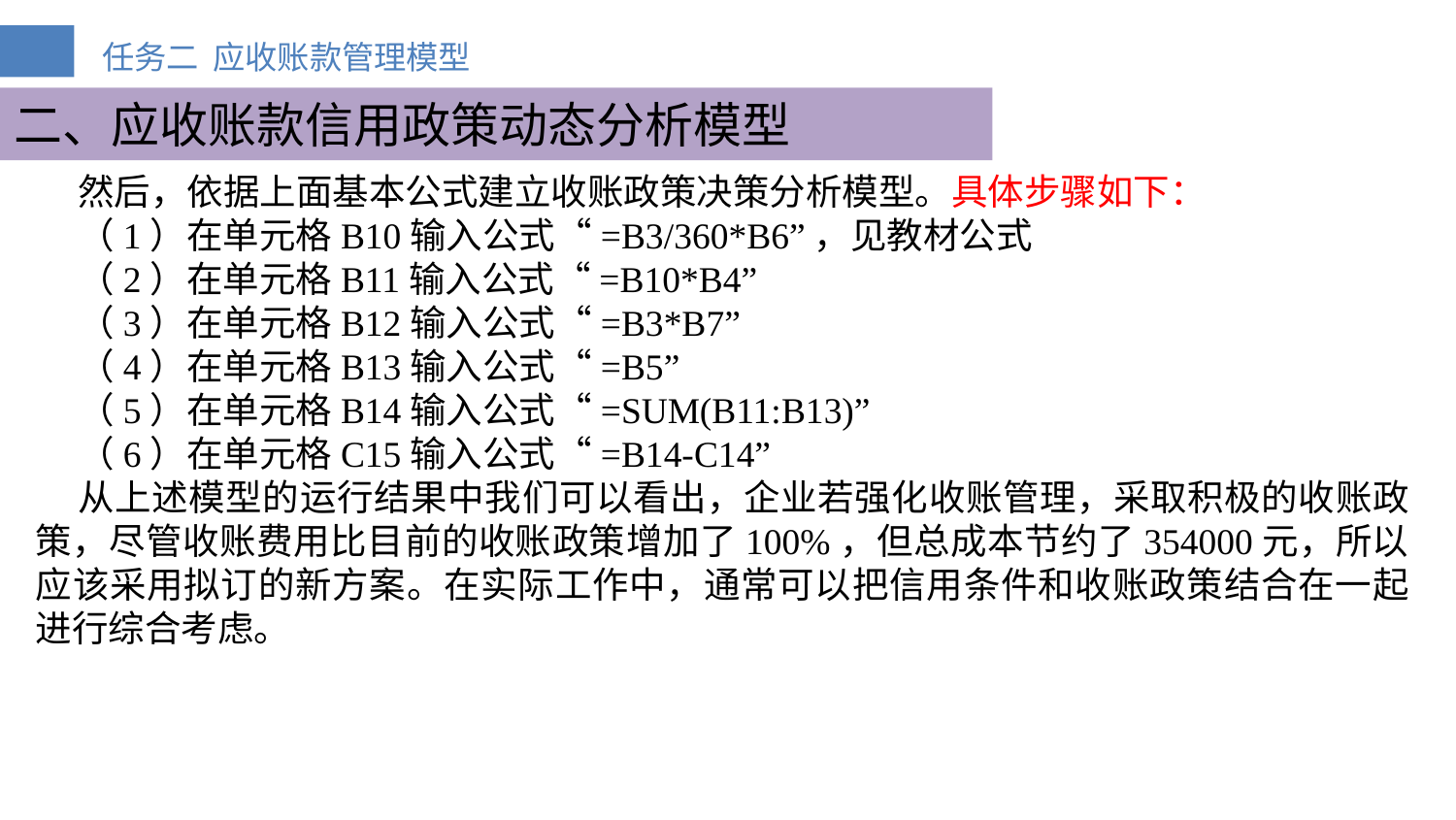

二、应收账款信用政策动态分析模型
然后，依据上面基本公式建立收账政策决策分析模型。具体步骤如下：
（1）在单元格B10输入公式“=B3/360*B6”，见教材公式
（2）在单元格B11输入公式“=B10*B4”
（3）在单元格B12输入公式“=B3*B7”
（4）在单元格B13输入公式“=B5”
（5）在单元格B14输入公式“=SUM(B11:B13)”
（6）在单元格C15输入公式“=B14-C14”
从上述模型的运行结果中我们可以看出，企业若强化收账管理，采取积极的收账政策，尽管收账费用比目前的收账政策增加了100%，但总成本节约了354000元，所以应该采用拟订的新方案。在实际工作中，通常可以把信用条件和收账政策结合在一起进行综合考虑。